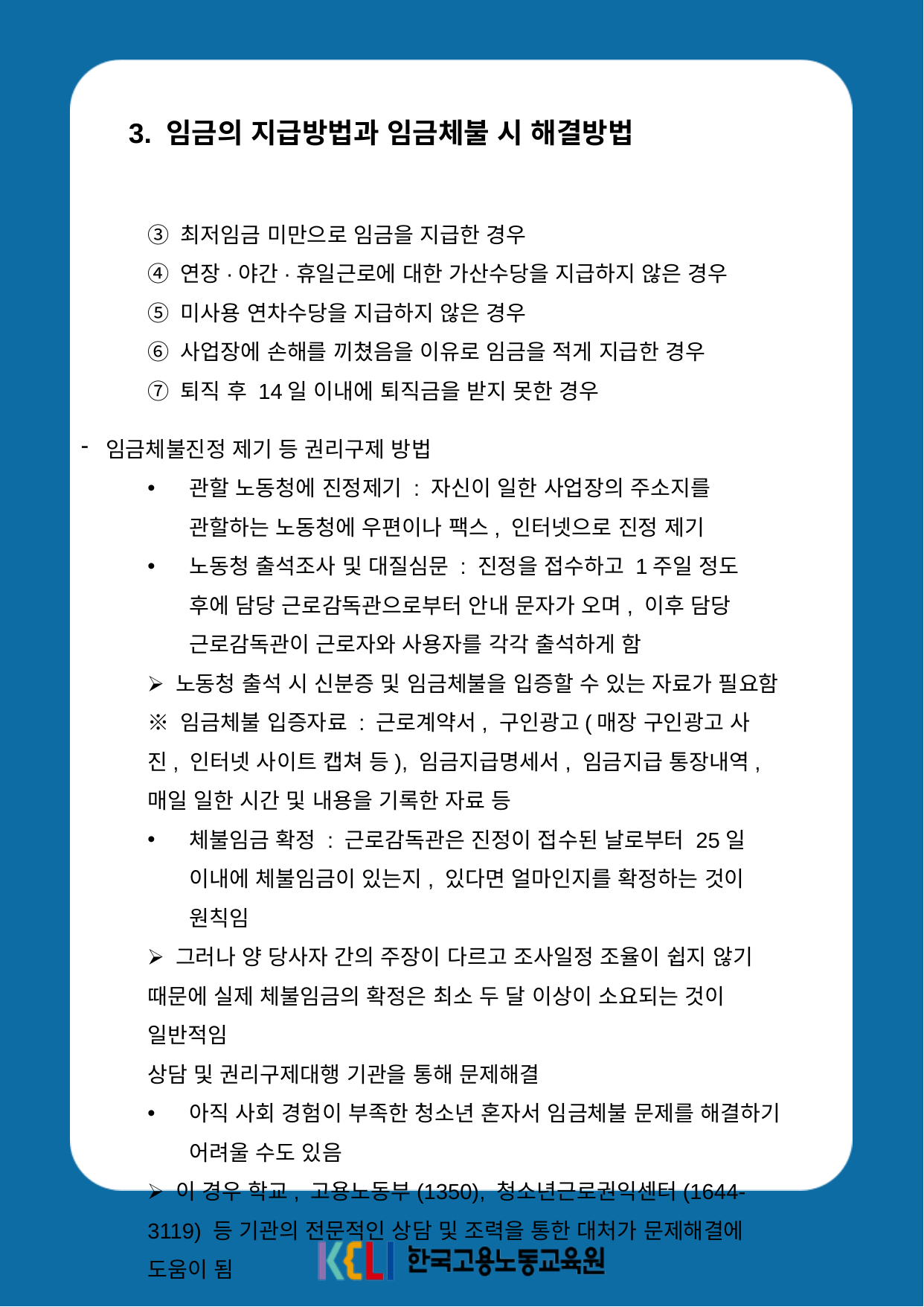

3. 임금의 지급방법과 임금체불 시 해결방법
③ 최저임금 미만으로 임금을 지급한 경우
④ 연장·야간·휴일근로에 대한 가산수당을 지급하지 않은 경우
⑤ 미사용 연차수당을 지급하지 않은 경우
⑥ 사업장에 손해를 끼쳤음을 이유로 임금을 적게 지급한 경우
⑦ 퇴직 후 14일 이내에 퇴직금을 받지 못한 경우
임금체불진정 제기 등 권리구제 방법
관할 노동청에 진정제기 : 자신이 일한 사업장의 주소지를 관할하는 노동청에 우편이나 팩스, 인터넷으로 진정 제기
노동청 출석조사 및 대질심문 : 진정을 접수하고 1주일 정도 후에 담당 근로감독관으로부터 안내 문자가 오며, 이후 담당 근로감독관이 근로자와 사용자를 각각 출석하게 함
⮚ 노동청 출석 시 신분증 및 임금체불을 입증할 수 있는 자료가 필요함
※ 임금체불 입증자료 : 근로계약서, 구인광고(매장 구인광고 사진, 인터넷 사이트 캡쳐 등), 임금지급명세서, 임금지급 통장내역, 매일 일한 시간 및 내용을 기록한 자료 등
체불임금 확정 : 근로감독관은 진정이 접수된 날로부터 25일 이내에 체불임금이 있는지, 있다면 얼마인지를 확정하는 것이 원칙임
⮚ 그러나 양 당사자 간의 주장이 다르고 조사일정 조율이 쉽지 않기 때문에 실제 체불임금의 확정은 최소 두 달 이상이 소요되는 것이 일반적임
상담 및 권리구제대행 기관을 통해 문제해결
아직 사회 경험이 부족한 청소년 혼자서 임금체불 문제를 해결하기 어려울 수도 있음
⮚ 이 경우 학교, 고용노동부(1350), 청소년근로권익센터(1644-3119) 등 기관의 전문적인 상담 및 조력을 통한 대처가 문제해결에 도움이 됨